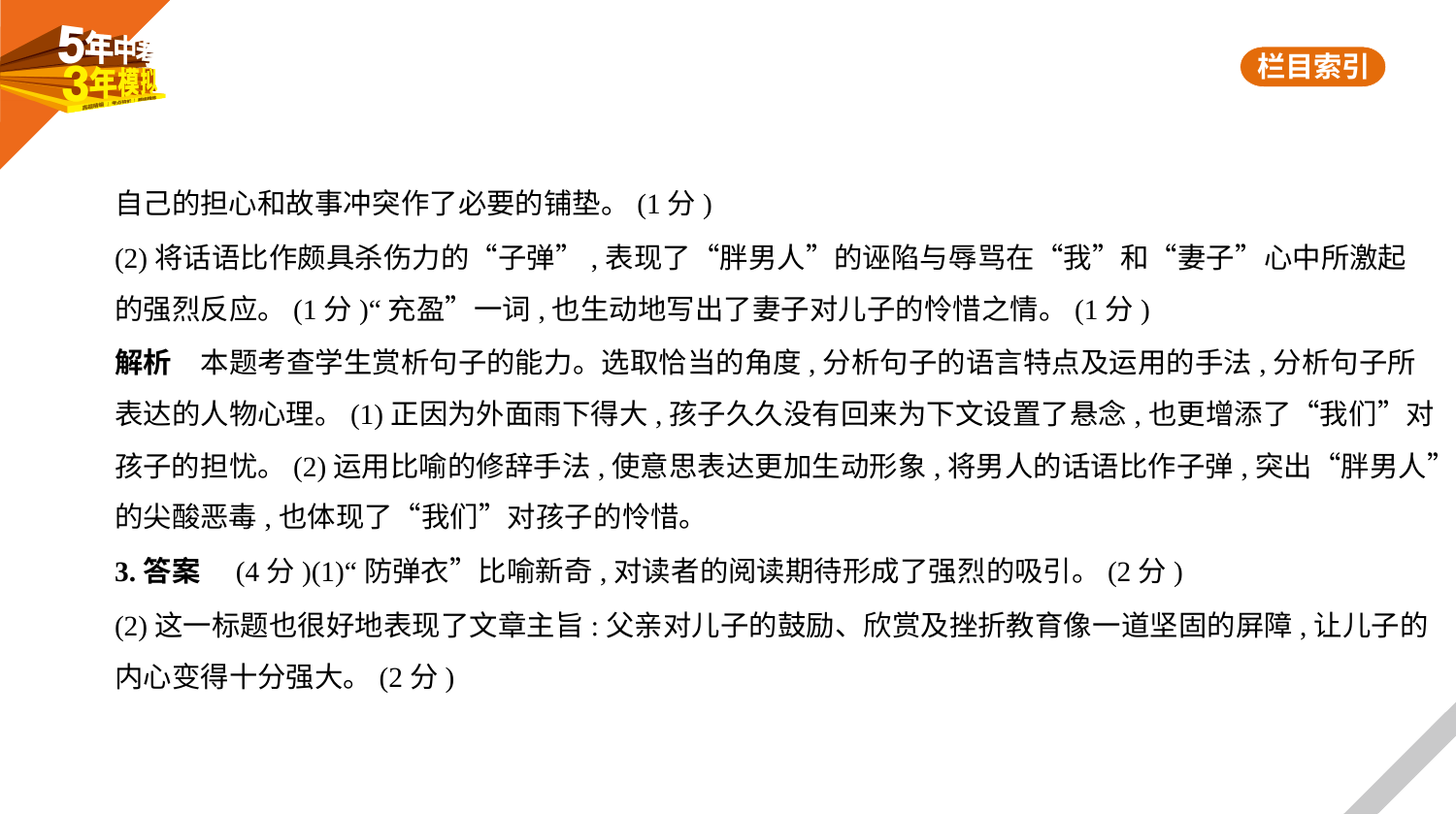

自己的担心和故事冲突作了必要的铺垫。(1分)
(2)将话语比作颇具杀伤力的“子弹”,表现了“胖男人”的诬陷与辱骂在“我”和“妻子”心中所激起
的强烈反应。(1分)“充盈”一词,也生动地写出了妻子对儿子的怜惜之情。(1分)
解析　本题考查学生赏析句子的能力。选取恰当的角度,分析句子的语言特点及运用的手法,分析句子所
表达的人物心理。(1)正因为外面雨下得大,孩子久久没有回来为下文设置了悬念,也更增添了“我们”对
孩子的担忧。(2)运用比喻的修辞手法,使意思表达更加生动形象,将男人的话语比作子弹,突出“胖男人”
的尖酸恶毒,也体现了“我们”对孩子的怜惜。
3.答案　(4分)(1)“防弹衣”比喻新奇,对读者的阅读期待形成了强烈的吸引。(2分)
(2)这一标题也很好地表现了文章主旨:父亲对儿子的鼓励、欣赏及挫折教育像一道坚固的屏障,让儿子的
内心变得十分强大。(2分)